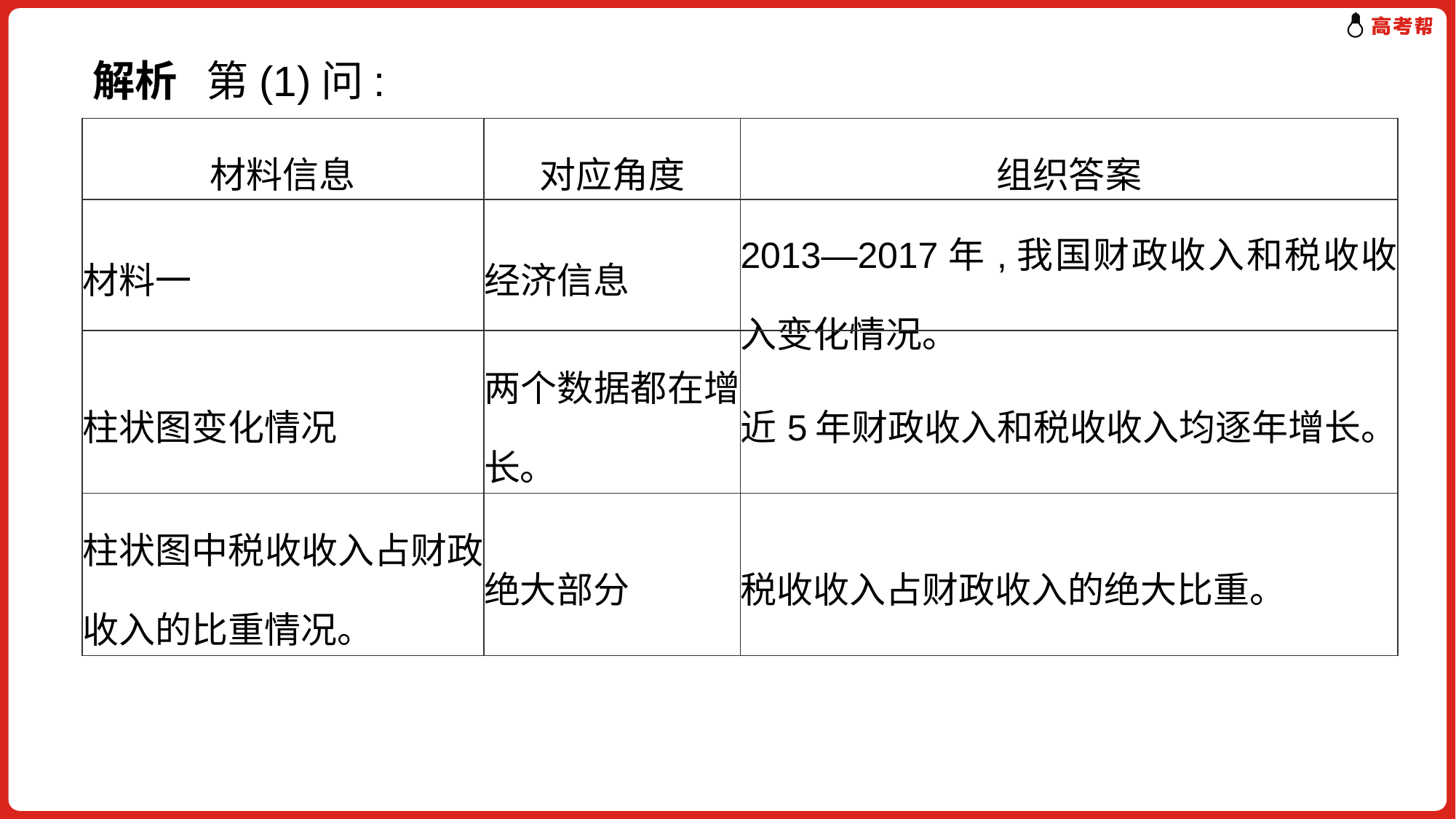

解析   第(1)问:
| 材料信息 | 对应角度 | 组织答案 |
| --- | --- | --- |
| 材料一 | 经济信息 | 2013—2017年,我国财政收入和税收收入变化情况。 |
| 柱状图变化情况 | 两个数据都在增长。 | 近5年财政收入和税收收入均逐年增长。 |
| 柱状图中税收收入占财政收入的比重情况。 | 绝大部分 | 税收收入占财政收入的绝大比重。 |